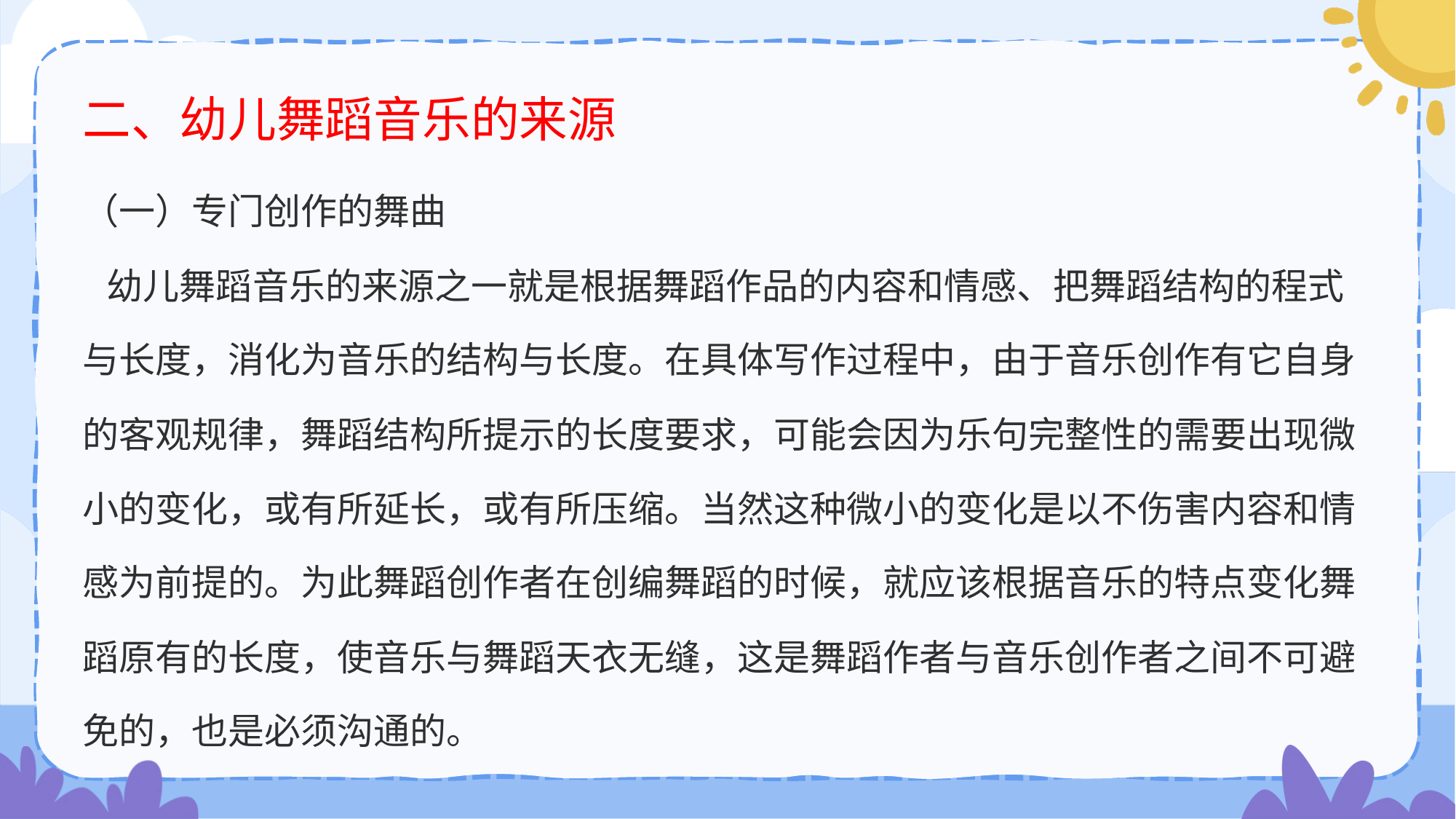

# 二、幼儿舞蹈音乐的来源
（一）专门创作的舞曲
   幼儿舞蹈音乐的来源之一就是根据舞蹈作品的内容和情感、把舞蹈结构的程式与长度，消化为音乐的结构与长度。在具体写作过程中，由于音乐创作有它自身的客观规律，舞蹈结构所提示的长度要求，可能会因为乐句完整性的需要出现微小的变化，或有所延长，或有所压缩。当然这种微小的变化是以不伤害内容和情感为前提的。为此舞蹈创作者在创编舞蹈的时候，就应该根据音乐的特点变化舞蹈原有的长度，使音乐与舞蹈天衣无缝，这是舞蹈作者与音乐创作者之间不可避免的，也是必须沟通的。